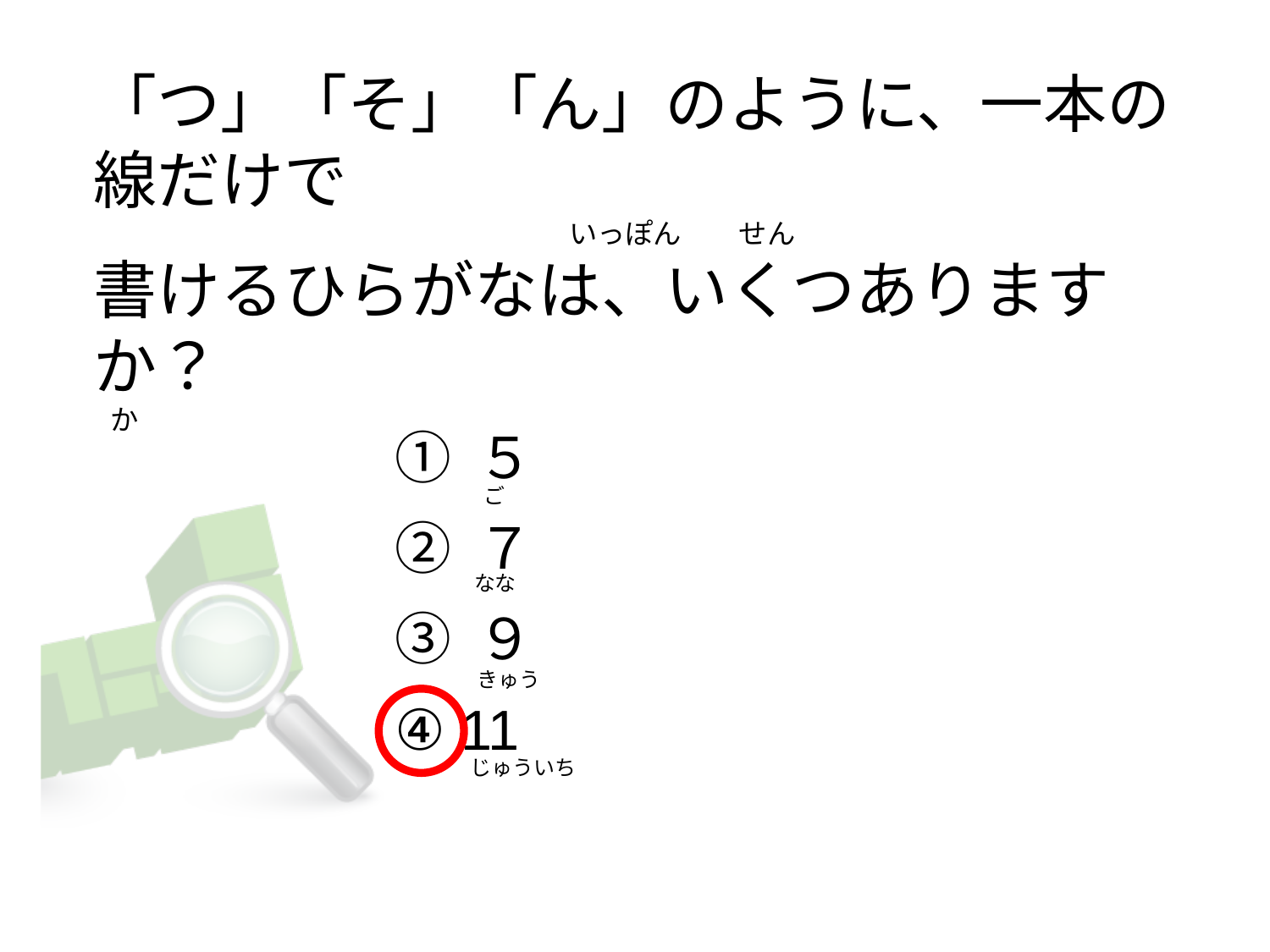

# 「つ」「そ」「ん」のように、一本の線だけで                                                                            いっぽん         せん 書けるひらがなは、いくつありますか？    か
① ５
② ７
③ ９
④ 11
 ご
なな
きゅう

じゅういち